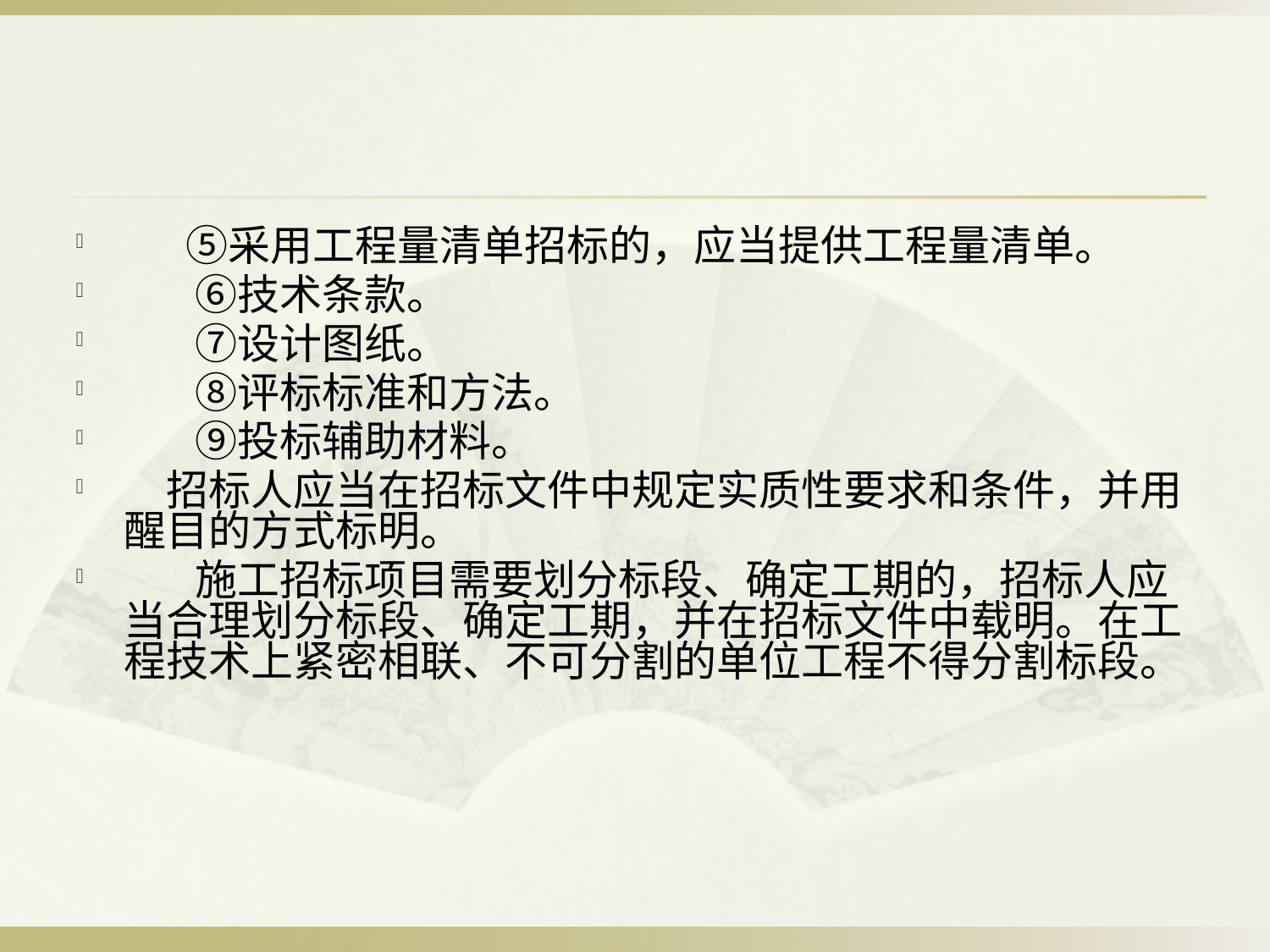

#
 　⑤采用工程量清单招标的，应当提供工程量清单。
  　⑥技术条款。
  　⑦设计图纸。
  　⑧评标标准和方法。
 　 ⑨投标辅助材料。
　招标人应当在招标文件中规定实质性要求和条件，并用醒目的方式标明。
  　施工招标项目需要划分标段、确定工期的，招标人应当合理划分标段、确定工期，并在招标文件中载明。在工程技术上紧密相联、不可分割的单位工程不得分割标段。